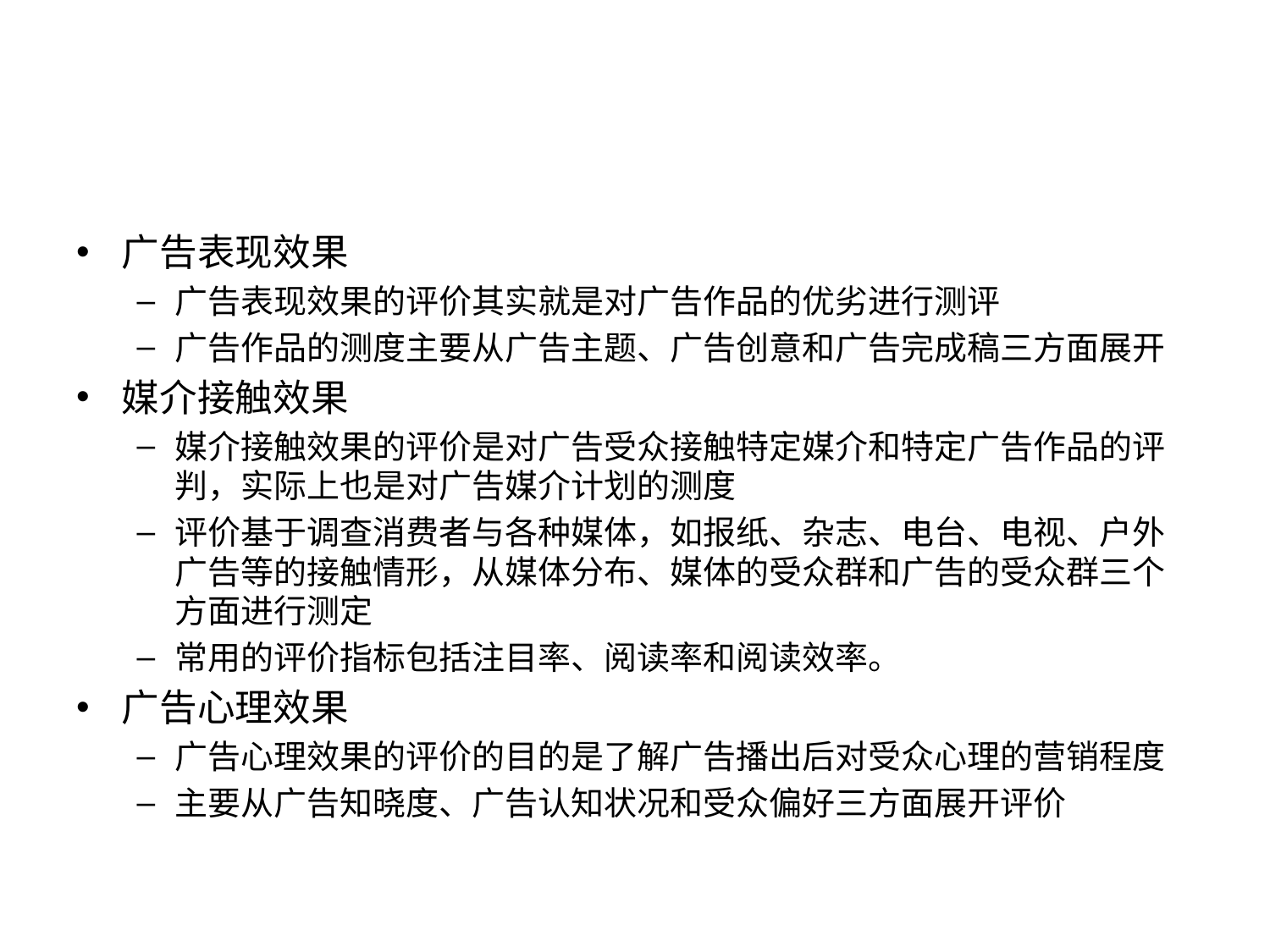

#
广告表现效果
广告表现效果的评价其实就是对广告作品的优劣进行测评
广告作品的测度主要从广告主题、广告创意和广告完成稿三方面展开
媒介接触效果
媒介接触效果的评价是对广告受众接触特定媒介和特定广告作品的评判，实际上也是对广告媒介计划的测度
评价基于调查消费者与各种媒体，如报纸、杂志、电台、电视、户外广告等的接触情形，从媒体分布、媒体的受众群和广告的受众群三个方面进行测定
常用的评价指标包括注目率、阅读率和阅读效率。
广告心理效果
广告心理效果的评价的目的是了解广告播出后对受众心理的营销程度
主要从广告知晓度、广告认知状况和受众偏好三方面展开评价